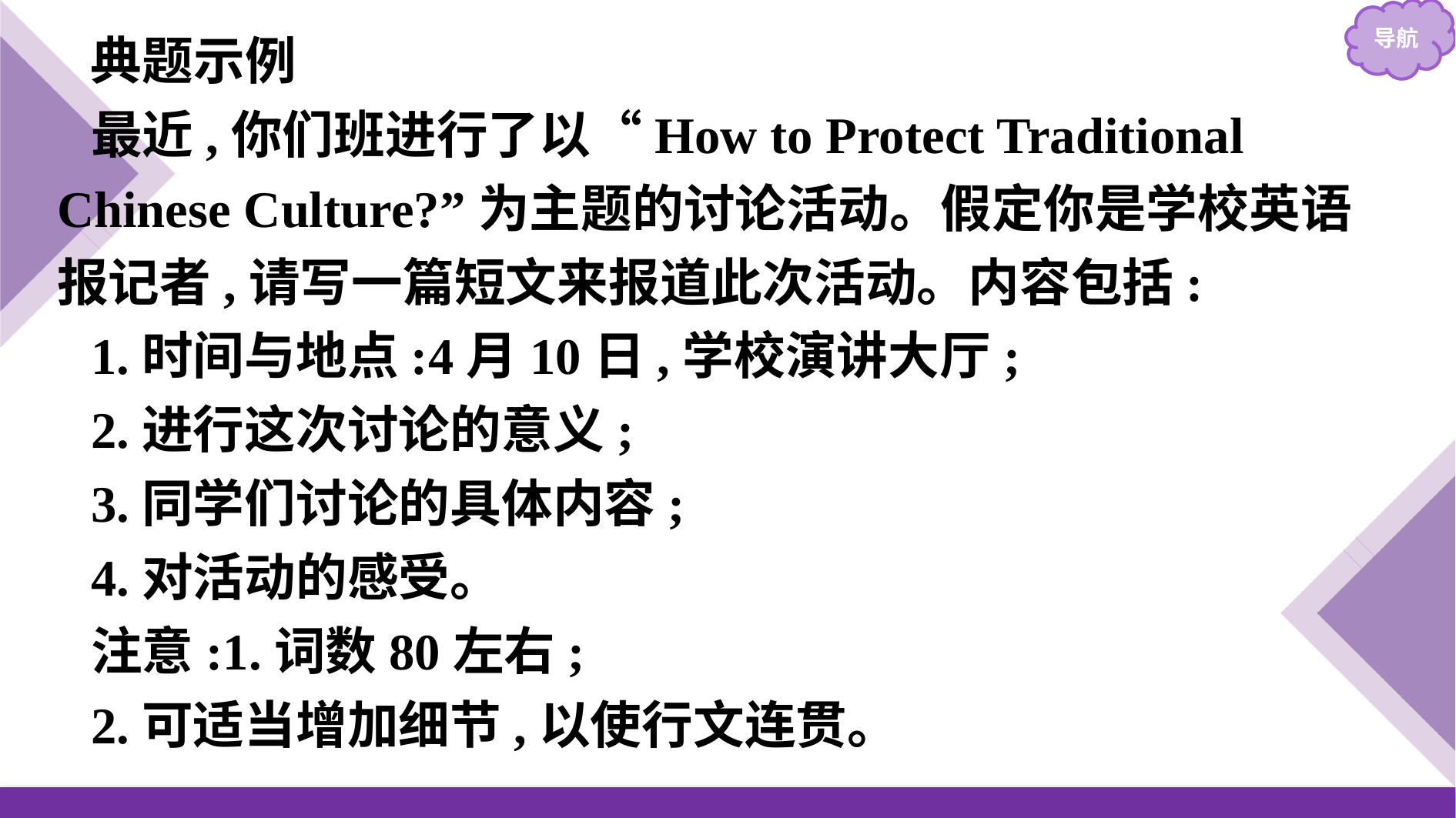

典题示例
最近,你们班进行了以“How to Protect Traditional Chinese Culture?”为主题的讨论活动。假定你是学校英语报记者,请写一篇短文来报道此次活动。内容包括:
1.时间与地点:4月10日,学校演讲大厅;
2.进行这次讨论的意义;
3.同学们讨论的具体内容;
4.对活动的感受。
注意:1.词数80左右;
2.可适当增加细节,以使行文连贯。